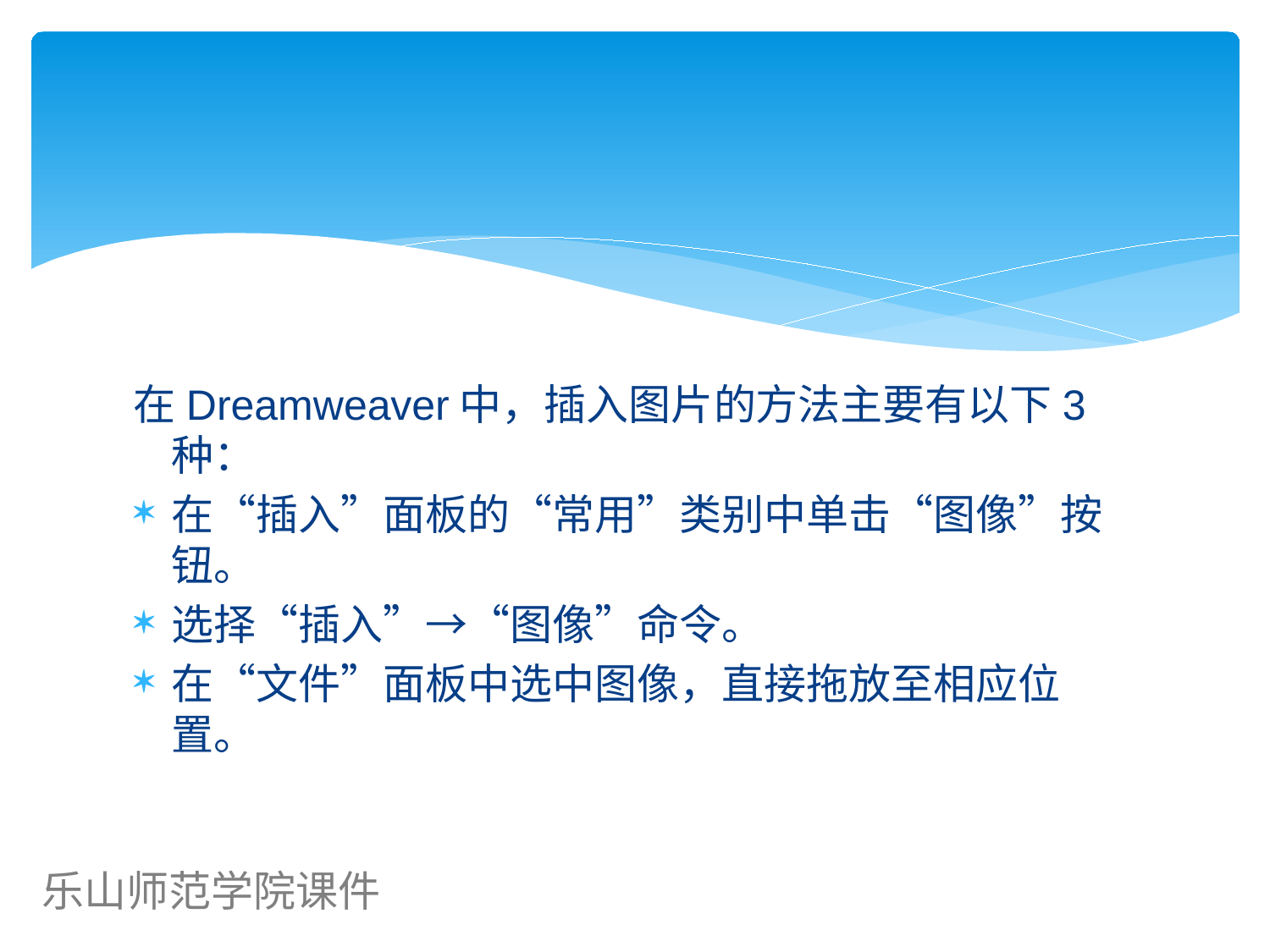

#
在Dreamweaver中，插入图片的方法主要有以下3种：
在“插入”面板的“常用”类别中单击“图像”按钮。
选择“插入”→“图像”命令。
在“文件”面板中选中图像，直接拖放至相应位置。